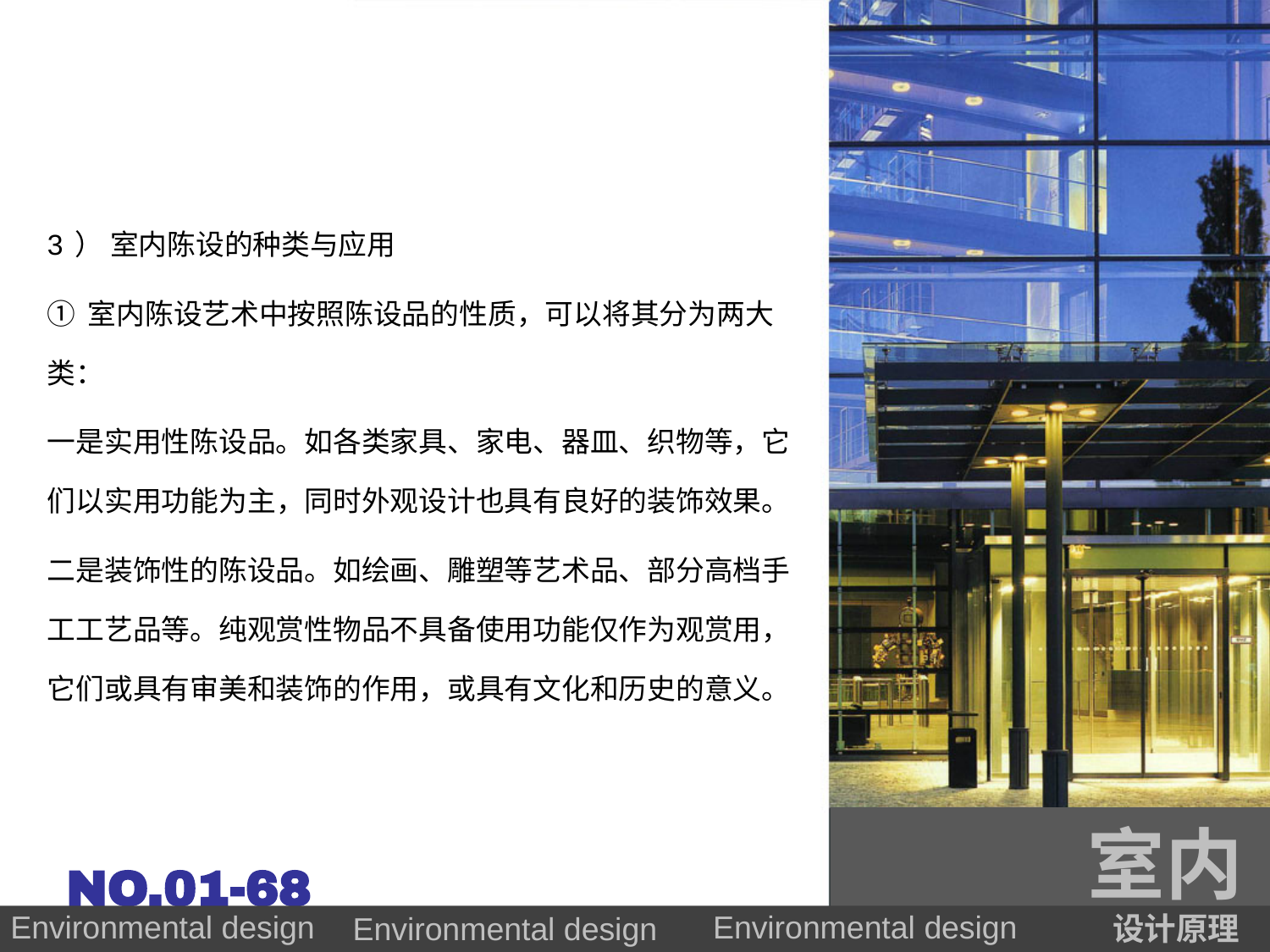

3） 室内陈设的种类与应用
①室内陈设艺术中按照陈设品的性质，可以将其分为两大类：
一是实用性陈设品。如各类家具、家电、器皿、织物等，它们以实用功能为主，同时外观设计也具有良好的装饰效果。
二是装饰性的陈设品。如绘画、雕塑等艺术品、部分高档手工工艺品等。纯观赏性物品不具备使用功能仅作为观赏用，它们或具有审美和装饰的作用，或具有文化和历史的意义。
室内

NO.01-68
设计原理
Environmental design
Environmental design
Environmental design